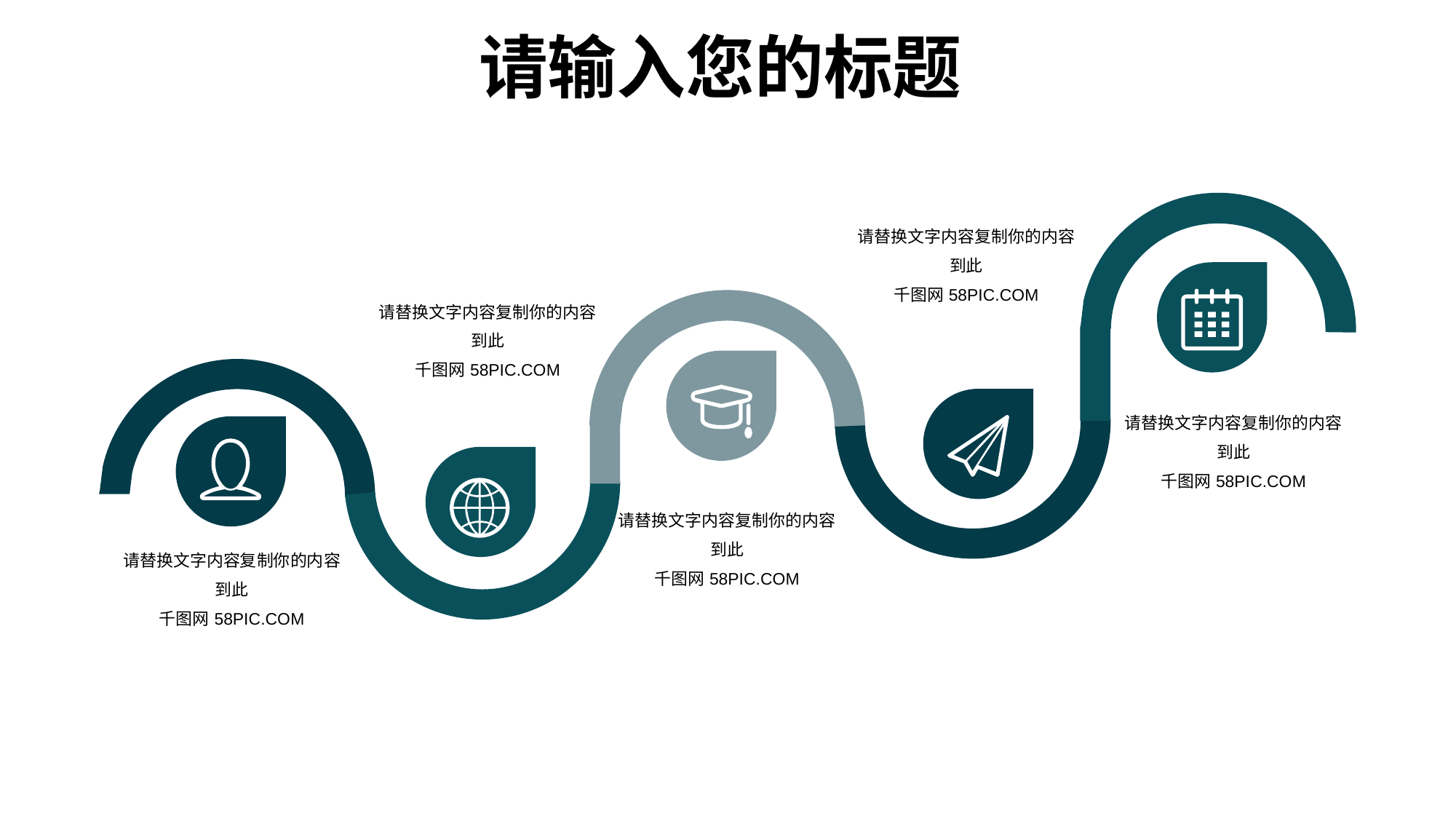

请替换文字内容复制你的内容到此
千图网58PIC.COM
请替换文字内容复制你的内容到此
千图网58PIC.COM

请替换文字内容复制你的内容到此
千图网58PIC.COM
请替换文字内容复制你的内容到此
千图网58PIC.COM

请替换文字内容复制你的内容到此
千图网58PIC.COM